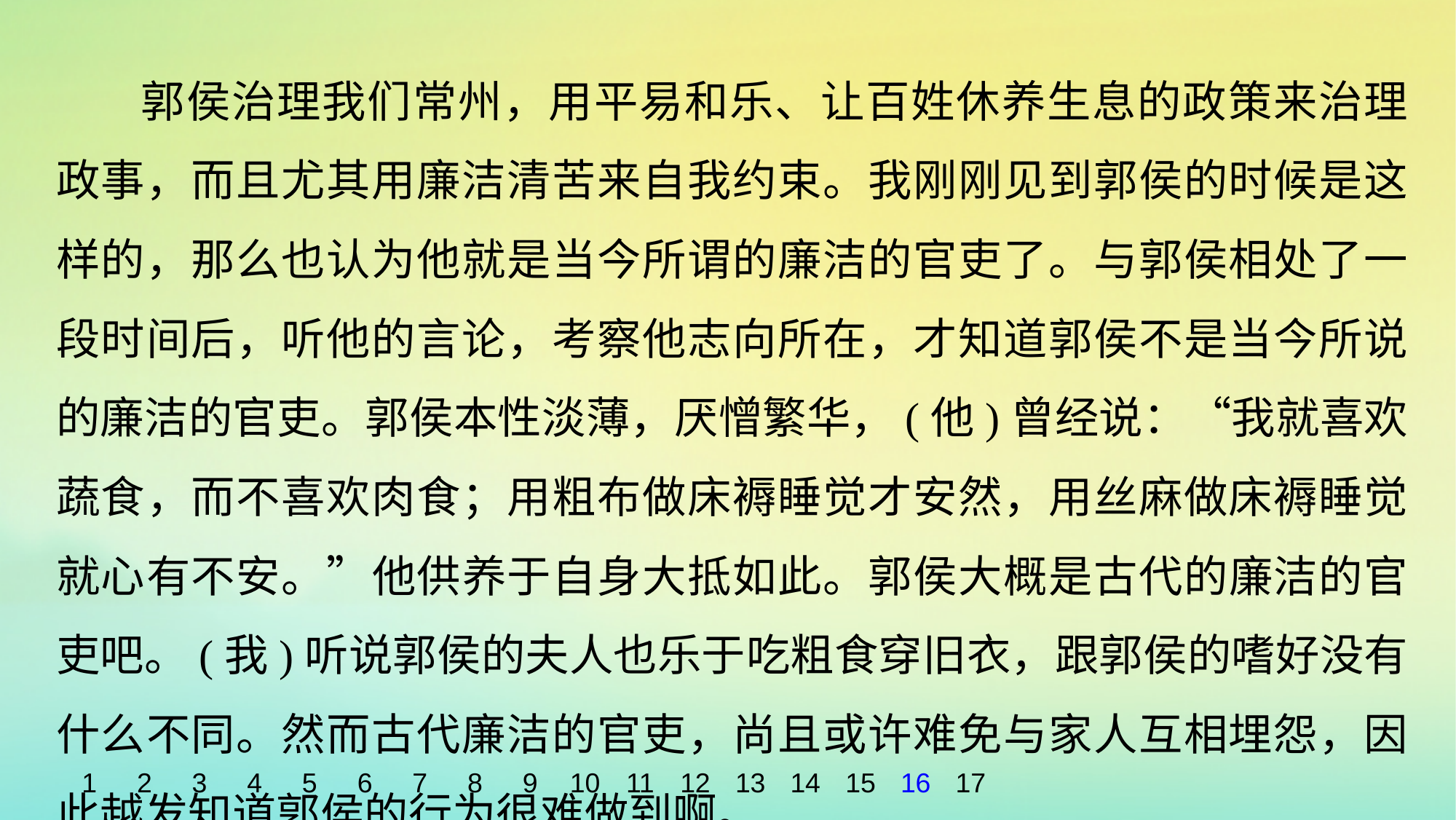

郭侯治理我们常州，用平易和乐、让百姓休养生息的政策来治理政事，而且尤其用廉洁清苦来自我约束。我刚刚见到郭侯的时候是这样的，那么也认为他就是当今所谓的廉洁的官吏了。与郭侯相处了一段时间后，听他的言论，考察他志向所在，才知道郭侯不是当今所说的廉洁的官吏。郭侯本性淡薄，厌憎繁华，(他)曾经说：“我就喜欢蔬食，而不喜欢肉食；用粗布做床褥睡觉才安然，用丝麻做床褥睡觉就心有不安。”他供养于自身大抵如此。郭侯大概是古代的廉洁的官吏吧。(我)听说郭侯的夫人也乐于吃粗食穿旧衣，跟郭侯的嗜好没有什么不同。然而古代廉洁的官吏，尚且或许难免与家人互相埋怨，因此越发知道郭侯的行为很难做到啊。
1
2
3
4
5
6
7
8
9
10
11
12
13
14
15
16
17